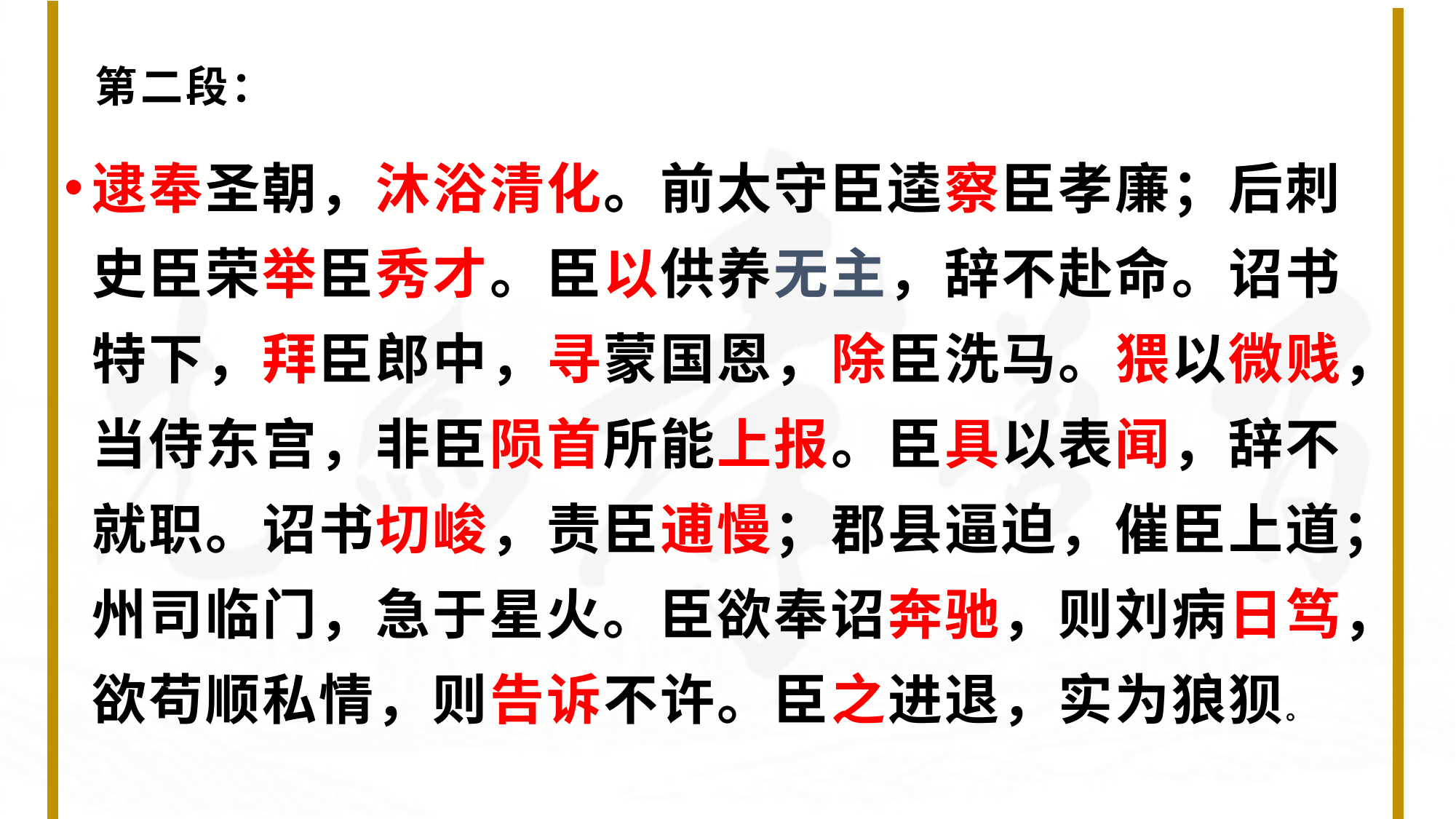

第二段：
逮奉圣朝，沐浴清化。前太守臣逵察臣孝廉；后刺史臣荣举臣秀才。臣以供养无主，辞不赴命。诏书特下，拜臣郎中，寻蒙国恩，除臣洗马。猥以微贱，当侍东宫，非臣陨首所能上报。臣具以表闻，辞不就职。诏书切峻，责臣逋慢；郡县逼迫，催臣上道；州司临门，急于星火。臣欲奉诏奔驰，则刘病日笃，欲苟顺私情，则告诉不许。臣之进退，实为狼狈。